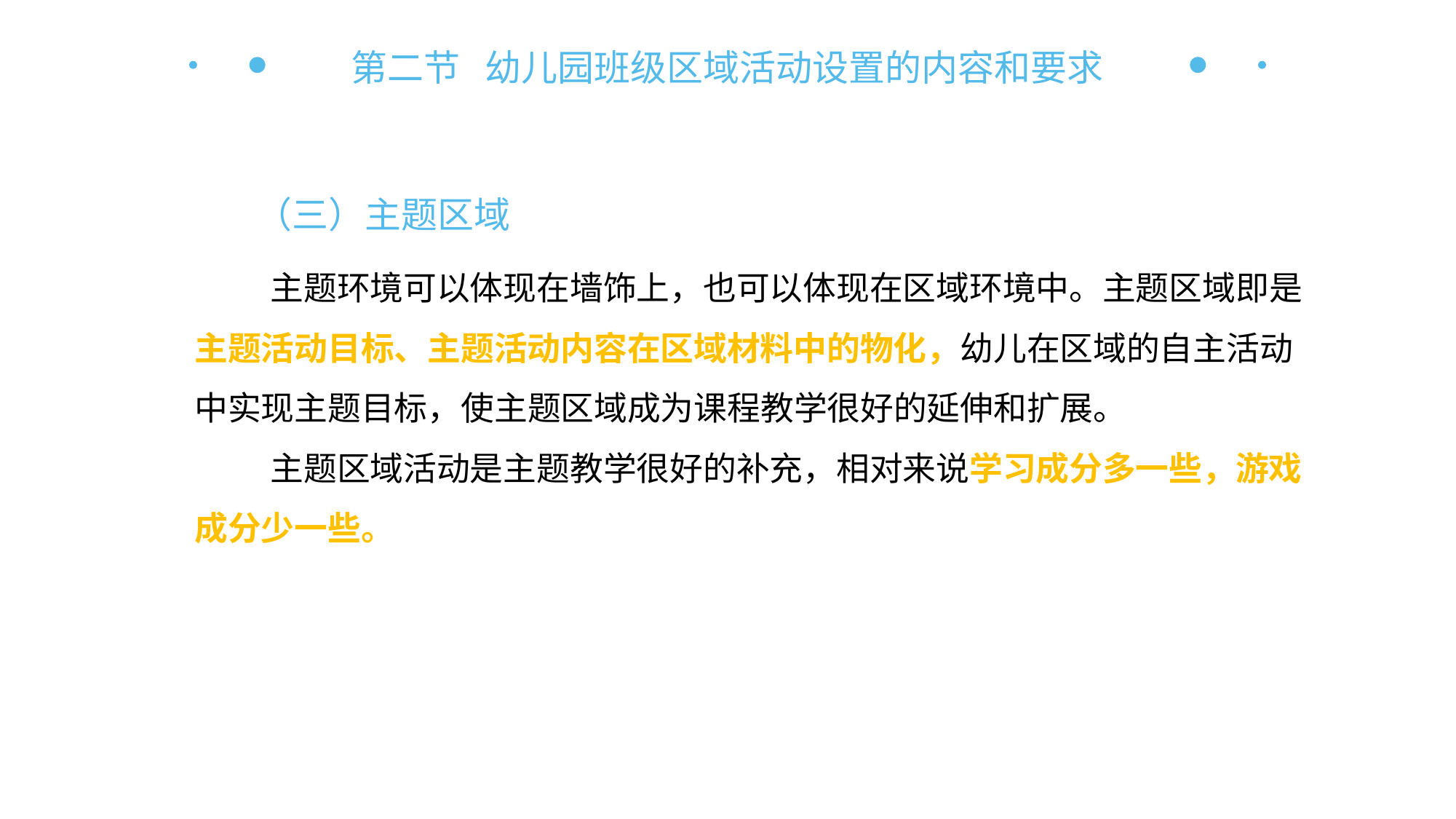

第二节   幼儿园班级区域活动设置的内容和要求

（三）主题区域
主题环境可以体现在墙饰上，也可以体现在区域环境中。主题区域即是主题活动目标、主题活动内容在区域材料中的物化，幼儿在区域的自主活动中实现主题目标，使主题区域成为课程教学很好的延伸和扩展。
主题区域活动是主题教学很好的补充，相对来说学习成分多一些，游戏成分少一些。